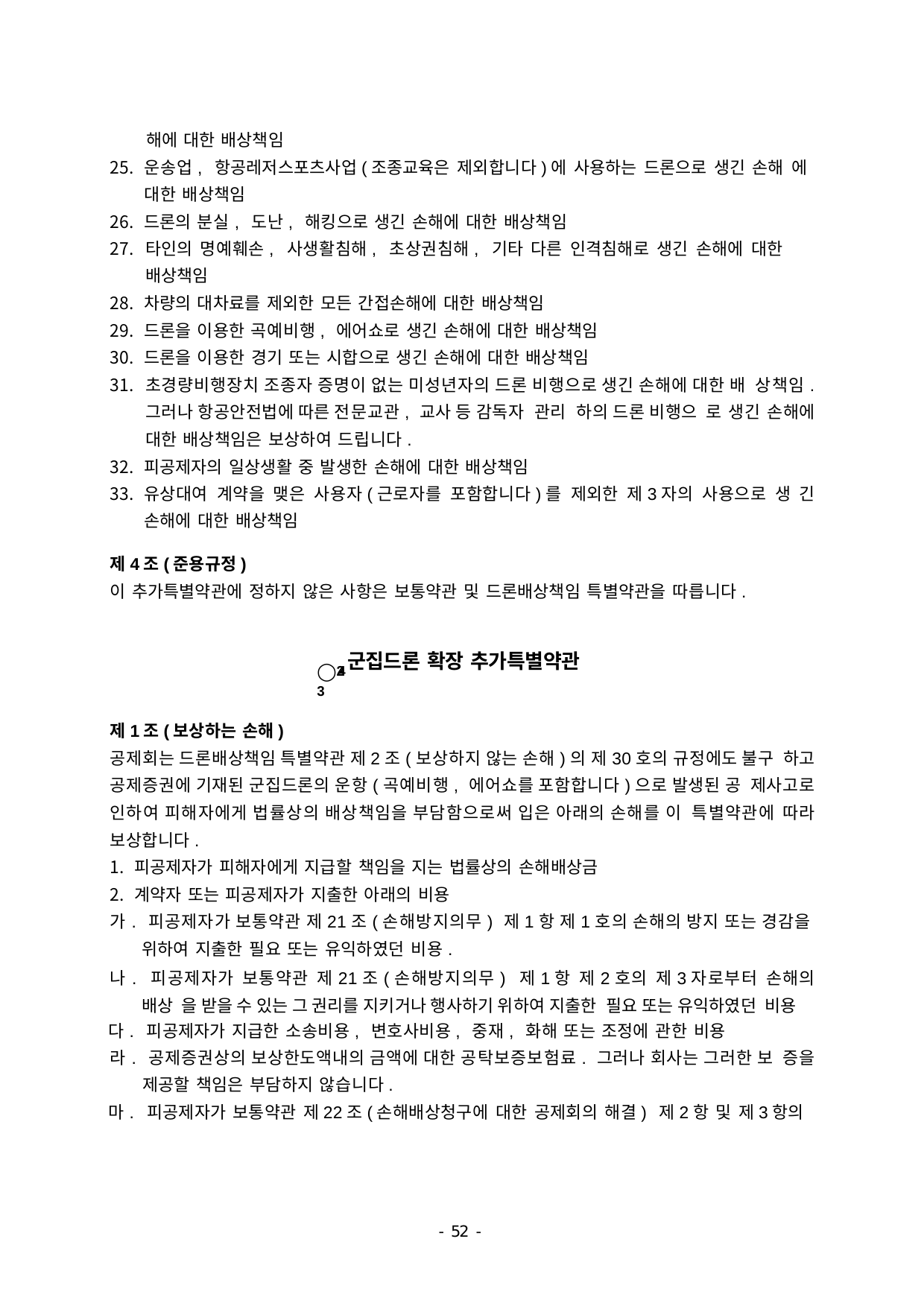

해에 대한 배상책임
운송업, 항공레저스포츠사업(조종교육은 제외합니다)에 사용하는 드론으로 생긴 손해  에 대한 배상책임
드론의 분실, 도난, 해킹으로 생긴 손해에 대한 배상책임
타인의 명예훼손, 사생활침해, 초상권침해, 기타 다른 인격침해로 생긴 손해에 대한  배상책임
차량의 대차료를 제외한 모든 간접손해에 대한 배상책임
드론을 이용한 곡예비행, 에어쇼로 생긴 손해에 대한 배상책임
드론을 이용한 경기 또는 시합으로 생긴 손해에 대한 배상책임
초경량비행장치 조종자 증명이 없는 미성년자의 드론 비행으로 생긴 손해에 대한 배  상책임. 그러나 항공안전법에 따른 전문교관, 교사 등 감독자 관리 하의 드론 비행으  로 생긴 손해에 대한 배상책임은 보상하여 드립니다.
피공제자의 일상생활 중 발생한 손해에 대한 배상책임
유상대여 계약을 맺은 사용자(근로자를 포함합니다)를 제외한 제3자의 사용으로 생  긴 손해에 대한 배상책임

제4조(준용규정)
이 추가특별약관에 정하지 않은 사항은 보통약관 및 드론배상책임 특별약관을 따릅니다.
◯24-3
군집드론 확장 추가특별약관
제1조(보상하는 손해)
공제회는 드론배상책임 특별약관 제2조(보상하지 않는 손해)의 제30호의 규정에도 불구  하고 공제증권에 기재된 군집드론의 운항(곡예비행, 에어쇼를 포함합니다)으로 발생된 공  제사고로 인하여 피해자에게 법률상의 배상책임을 부담함으로써 입은 아래의 손해를 이  특별약관에 따라 보상합니다.
피공제자가 피해자에게 지급할 책임을 지는 법률상의 손해배상금
계약자 또는 피공제자가 지출한 아래의 비용
가. 피공제자가 보통약관 제21조(손해방지의무) 제1항 제1호의 손해의 방지 또는 경감을  위하여 지출한 필요 또는 유익하였던 비용.
나. 피공제자가 보통약관 제21조(손해방지의무) 제1항 제2호의 제3자로부터 손해의 배상  을 받을 수 있는 그 권리를 지키거나 행사하기 위하여 지출한 필요 또는 유익하였던  비용
다. 피공제자가 지급한 소송비용, 변호사비용, 중재, 화해 또는 조정에 관한 비용
라. 공제증권상의 보상한도액내의 금액에 대한 공탁보증보험료. 그러나 회사는 그러한 보  증을 제공할 책임은 부담하지 않습니다.
마. 피공제자가 보통약관 제22조(손해배상청구에 대한 공제회의 해결) 제2항 및 제3항의
- 52 -